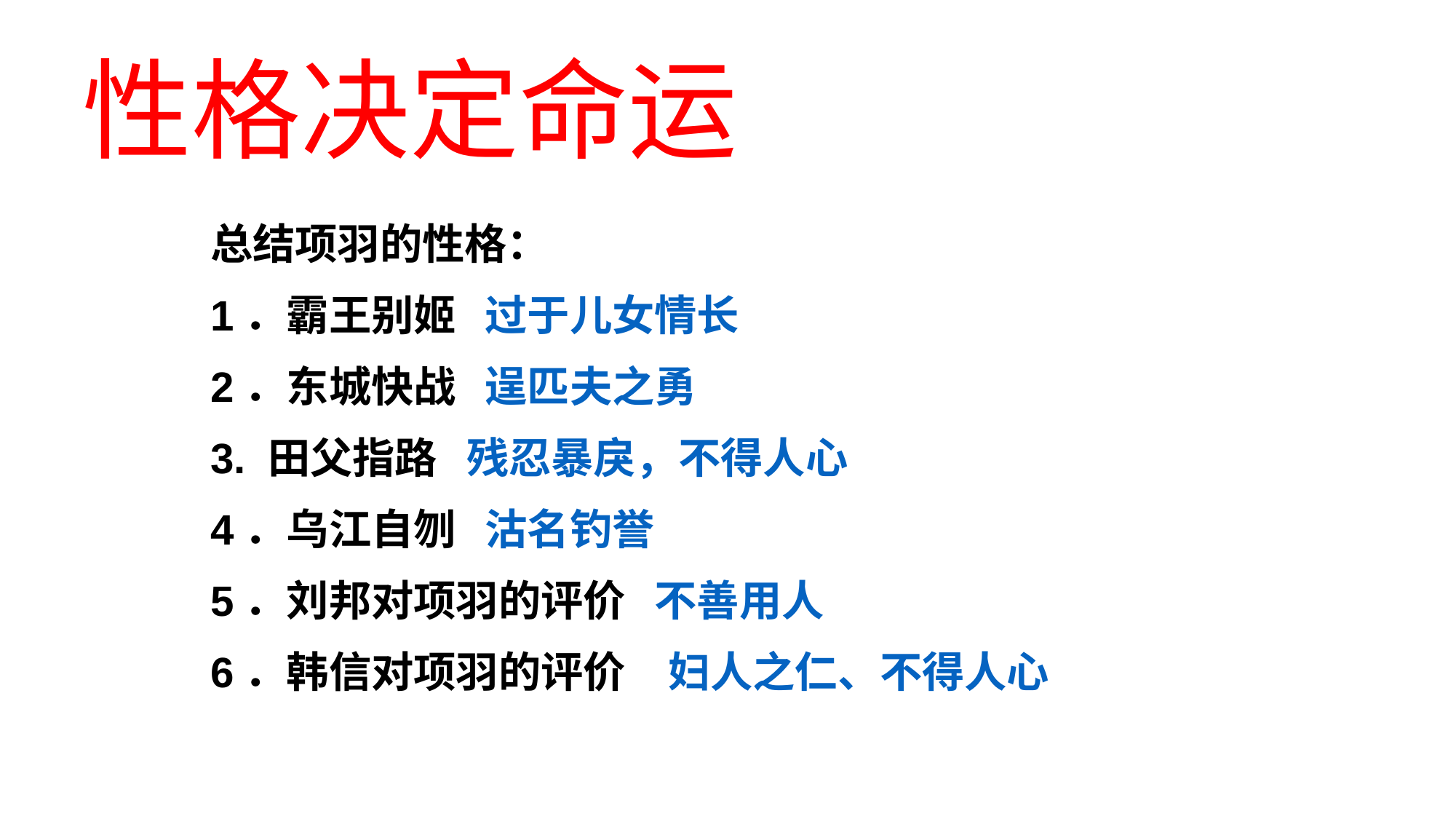

性格决定命运
总结项羽的性格：
1．霸王别姬   过于儿女情长
2．东城快战   逞匹夫之勇
3. 田父指路   残忍暴戾，不得人心
4．乌江自刎   沽名钓誉
5．刘邦对项羽的评价   不善用人
6．韩信对项羽的评价　妇人之仁、不得人心